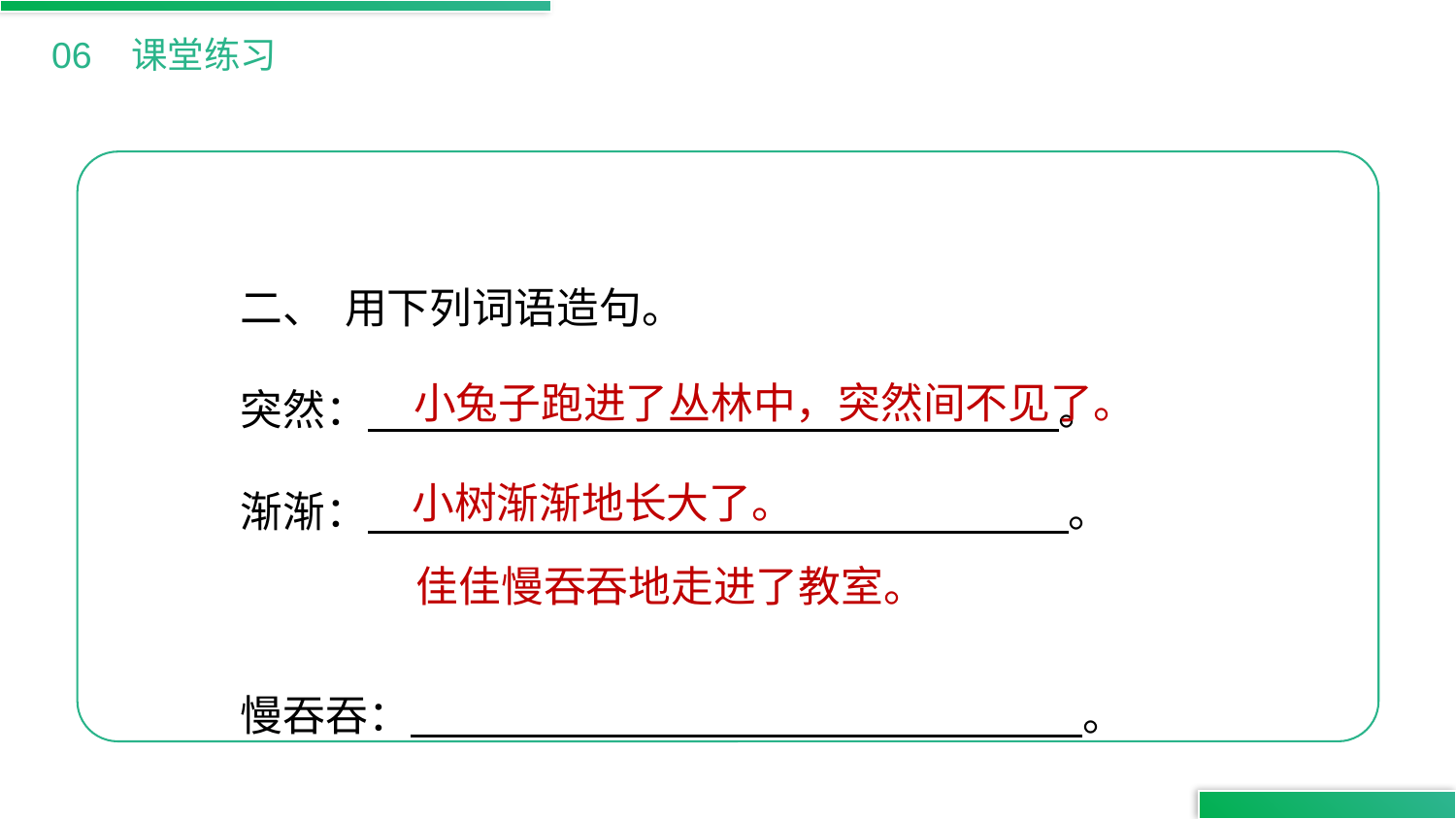

06   课堂练习
二、  用下列词语造句。
突然：                                                                         。
渐渐：                                                                          。
慢吞吞：                                                                       。
小兔子跑进了丛林中，突然间不见了。
小树渐渐地长大了。
佳佳慢吞吞地走进了教室。